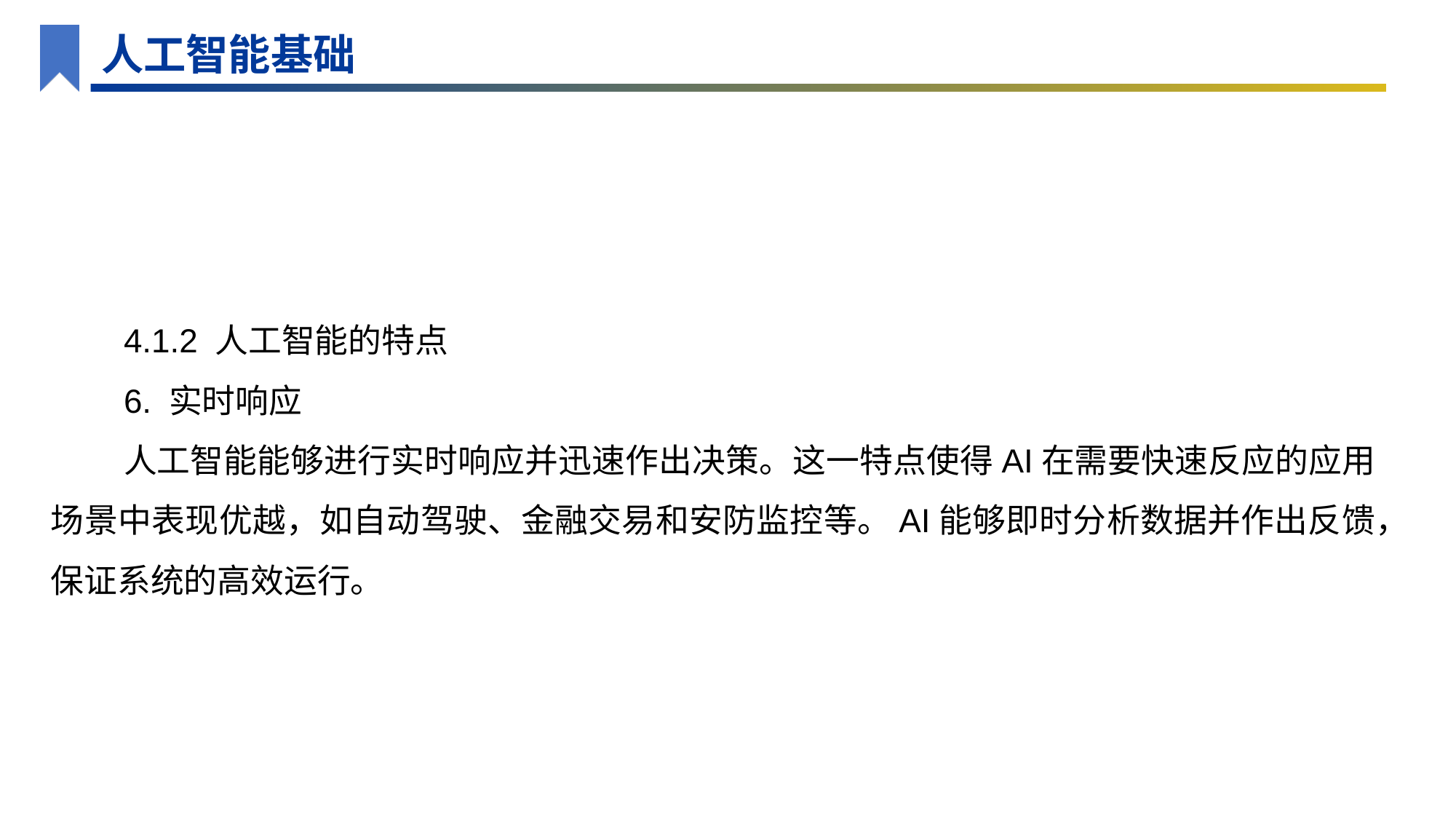

人工智能基础
4.1.2 人工智能的特点
6. 实时响应
人工智能能够进行实时响应并迅速作出决策。这一特点使得AI在需要快速反应的应用场景中表现优越，如自动驾驶、金融交易和安防监控等。AI能够即时分析数据并作出反馈，保证系统的高效运行。